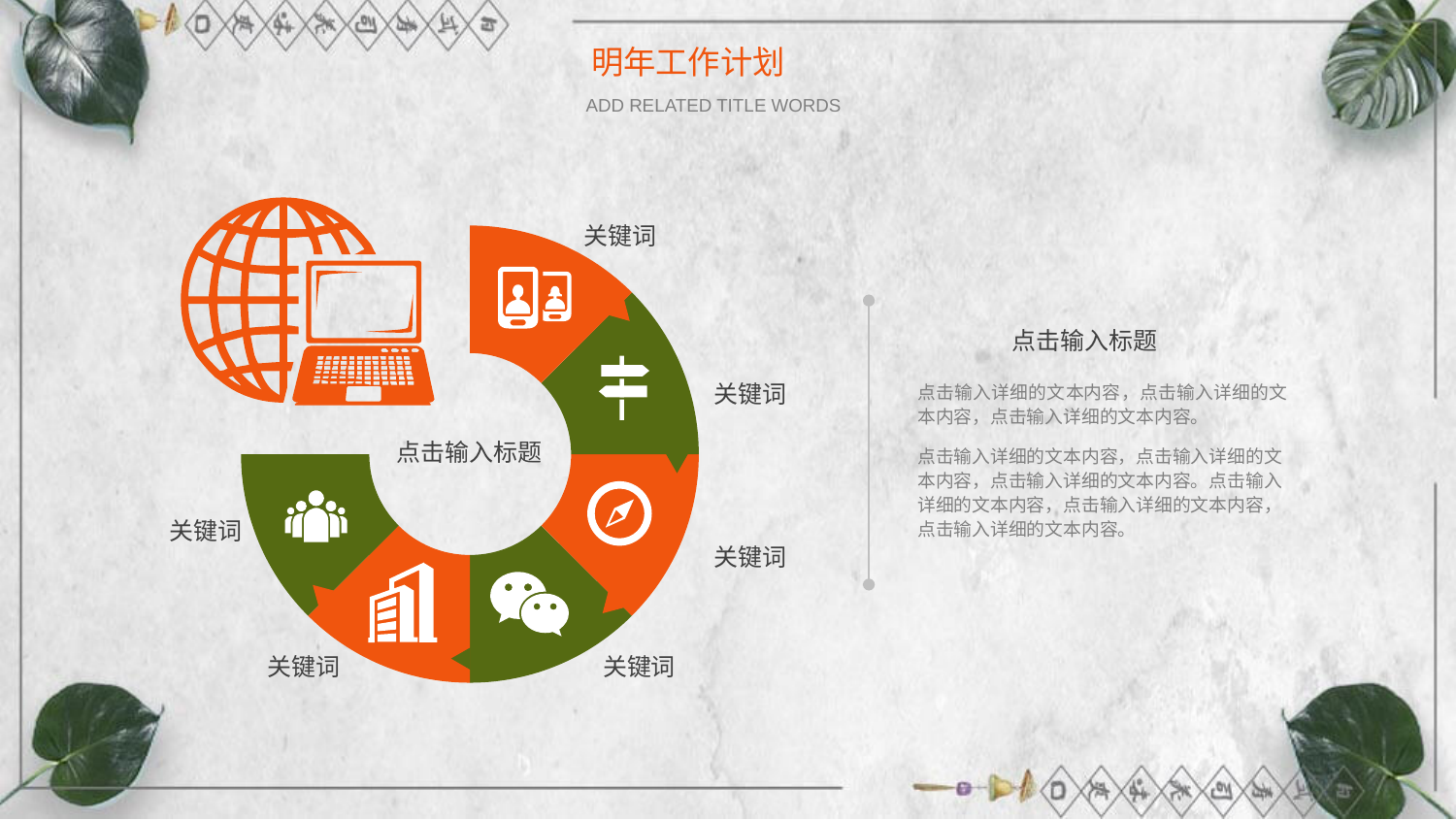

关键词
关键词
关键词
关键词
关键词
关键词

点击输入标题
点击输入详细的文本内容，点击输入详细的文本内容，点击输入详细的文本内容。
点击输入详细的文本内容，点击输入详细的文本内容，点击输入详细的文本内容。点击输入详细的文本内容，点击输入详细的文本内容，点击输入详细的文本内容。

点击输入标题